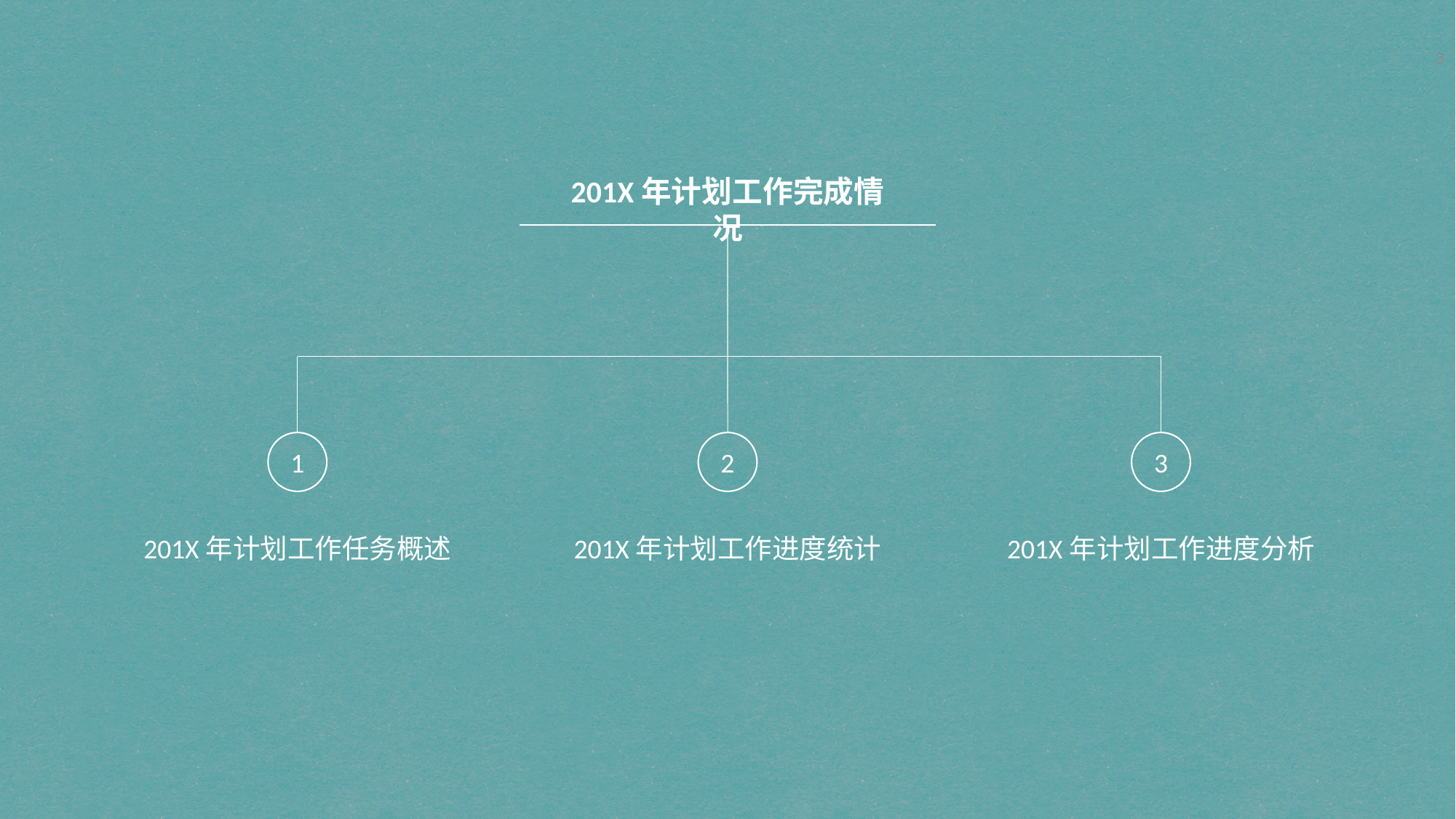

3
201X年计划工作完成情况
1
2
3
201X年计划工作任务概述
201X年计划工作进度统计
201X年计划工作进度分析